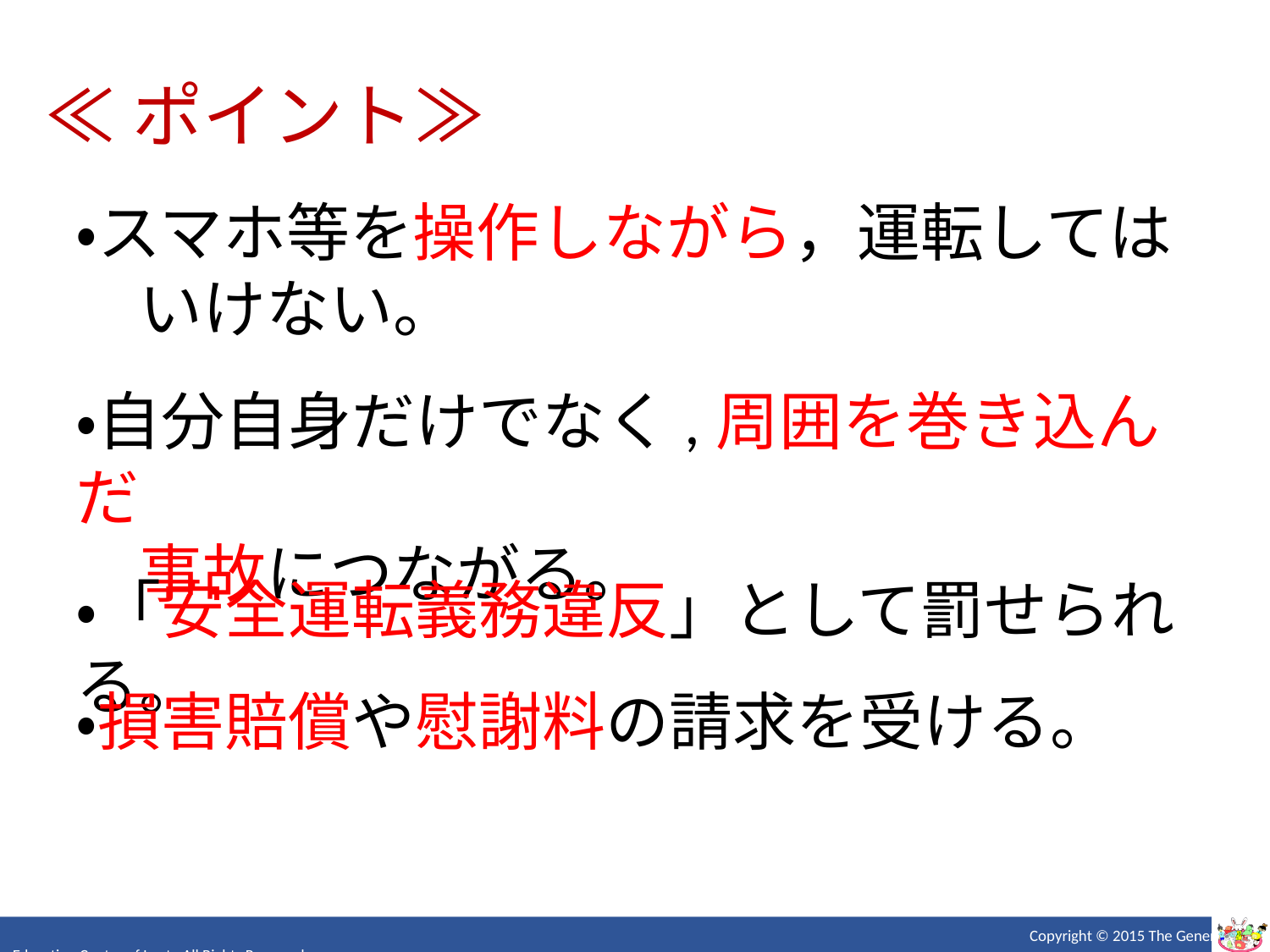

≪ポイント≫
・スマホ等を操作しながら，運転しては
　いけない。
・自分自身だけでなく,周囲を巻き込んだ
　事故につながる。
・「安全運転義務違反」として罰せられる。
・損害賠償や慰謝料の請求を受ける。